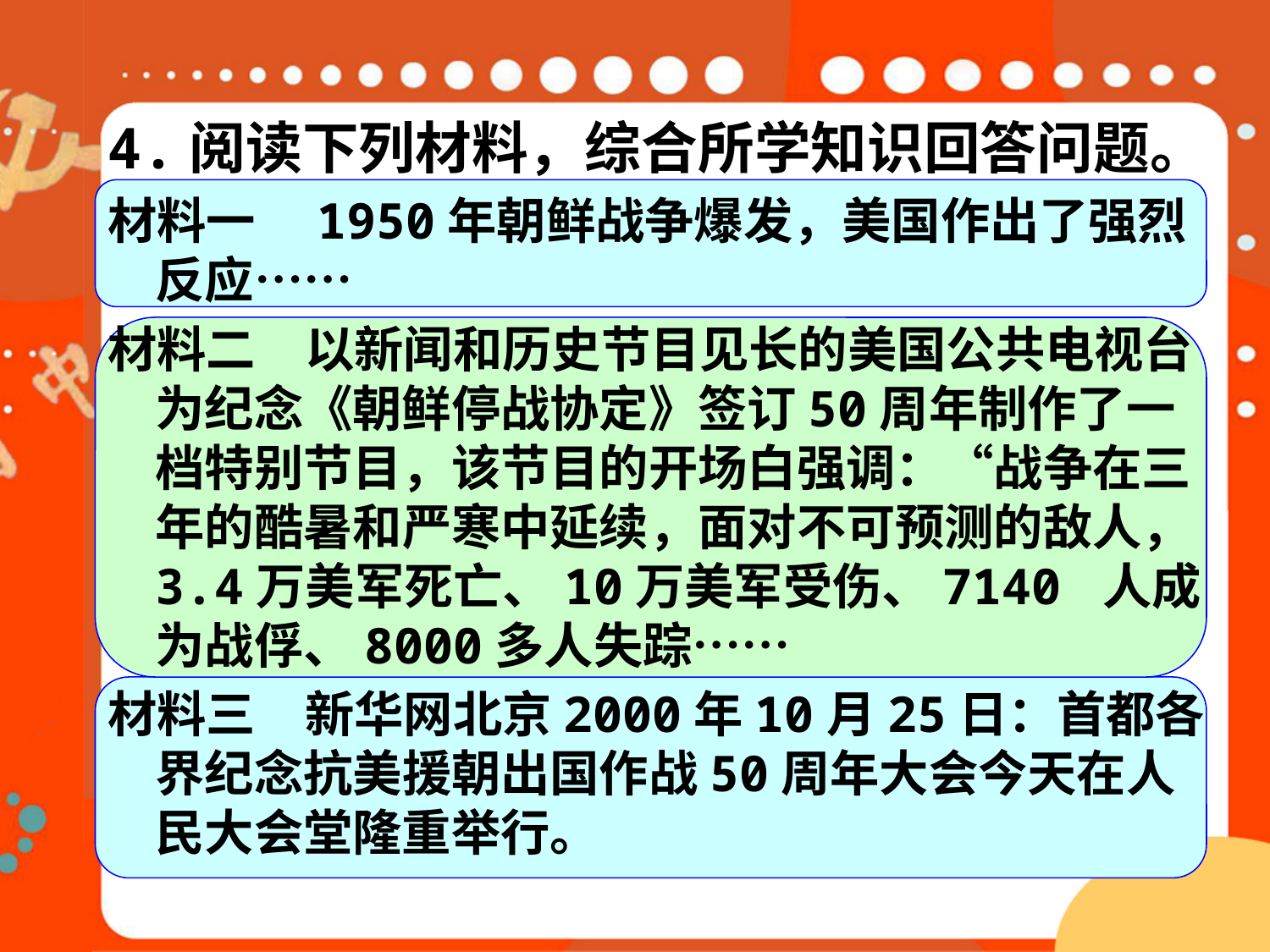

4.阅读下列材料，综合所学知识回答问题。
材料一　1950年朝鲜战争爆发，美国作出了强烈反应……
材料二　以新闻和历史节目见长的美国公共电视台为纪念《朝鲜停战协定》签订50周年制作了一档特别节目，该节目的开场白强调：“战争在三年的酷暑和严寒中延续，面对不可预测的敌人，3.4万美军死亡、10万美军受伤、7140 人成为战俘、8000多人失踪……
材料三　新华网北京2000年10月25日：首都各界纪念抗美援朝出国作战50周年大会今天在人民大会堂隆重举行。